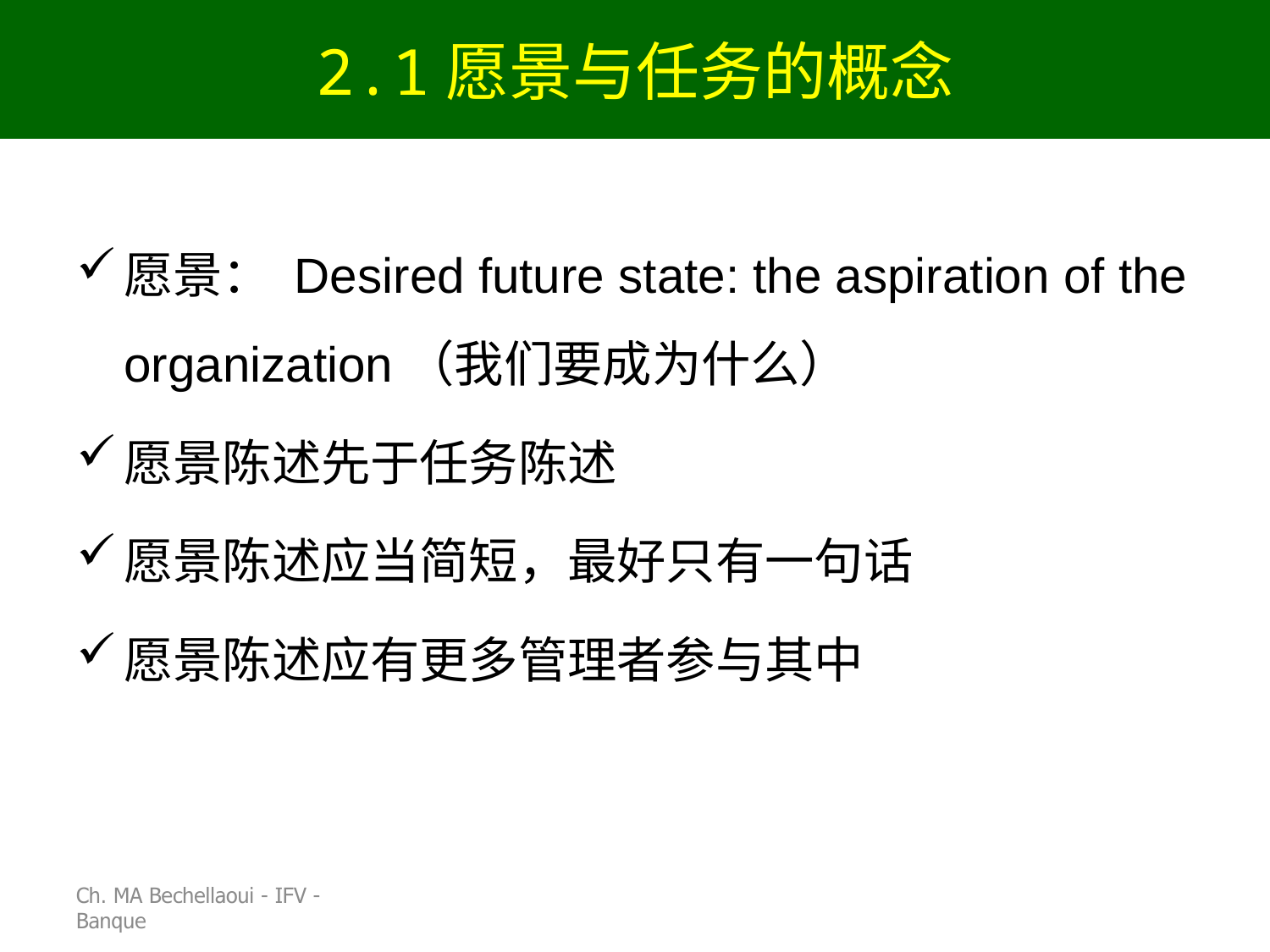

# 2.1愿景与任务的概念
Ch. MA Bechellaoui - IFV - Banque
愿景： Desired future state: the aspiration of the organization（我们要成为什么）
愿景陈述先于任务陈述
愿景陈述应当简短，最好只有一句话
愿景陈述应有更多管理者参与其中